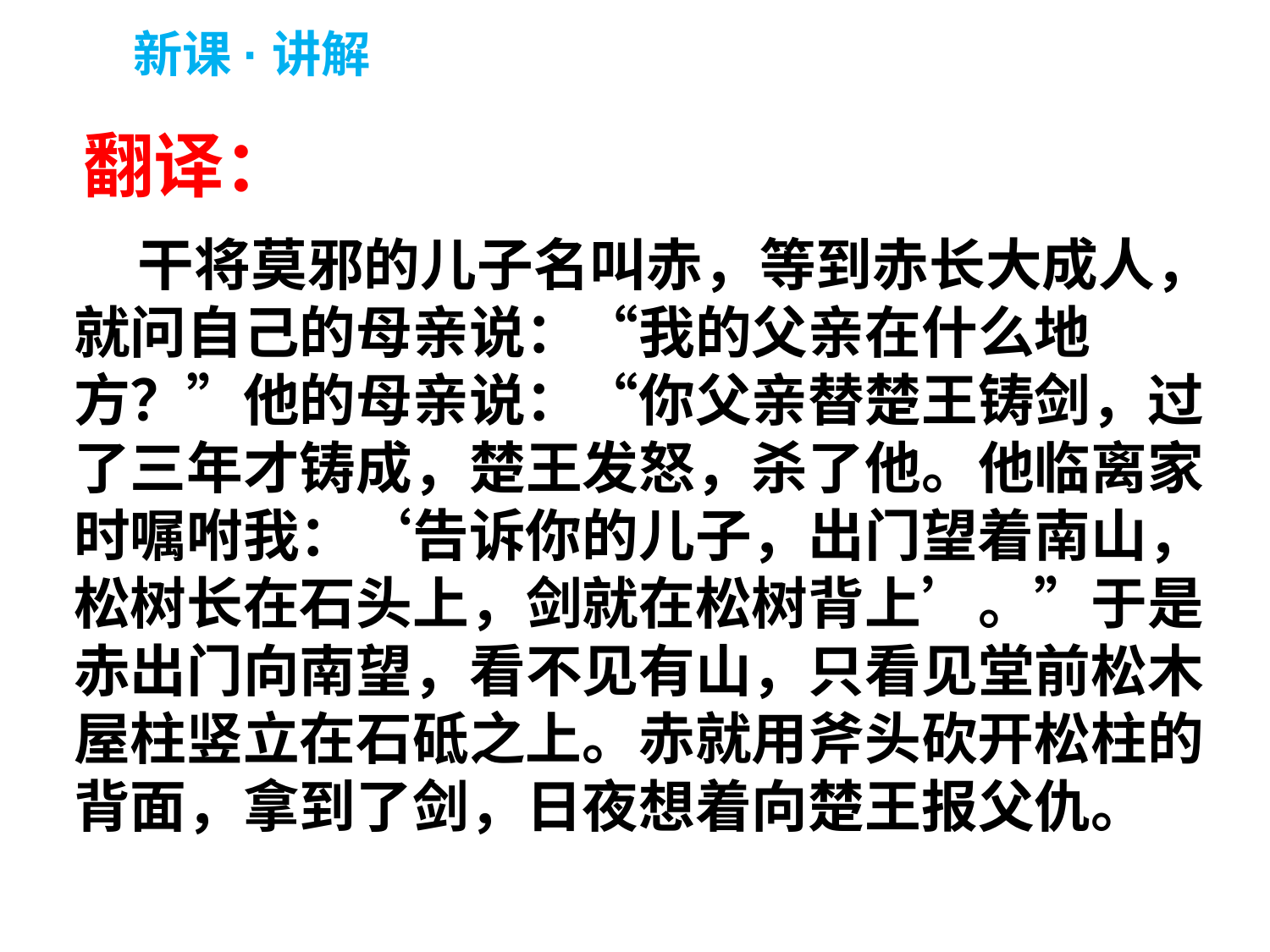

新课·讲解
翻译：
    干将莫邪的儿子名叫赤，等到赤长大成人，就问自己的母亲说：“我的父亲在什么地方？”他的母亲说：“你父亲替楚王铸剑，过了三年才铸成，楚王发怒，杀了他。他临离家时嘱咐我：‘告诉你的儿子，出门望着南山，松树长在石头上，剑就在松树背上’。”于是赤出门向南望，看不见有山，只看见堂前松木屋柱竖立在石砥之上。赤就用斧头砍开松柱的背面，拿到了剑，日夜想着向楚王报父仇。